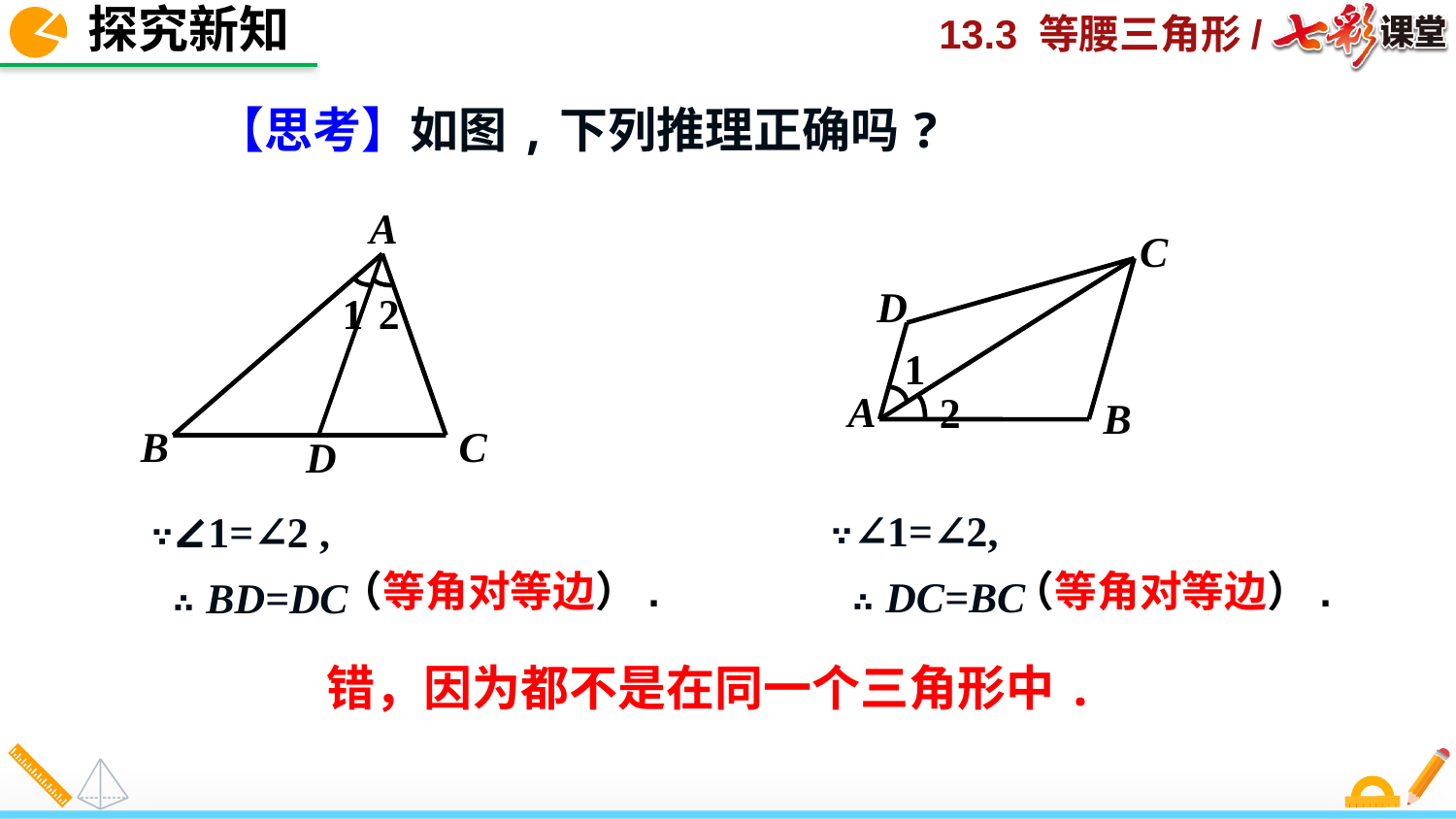

探究新知

【思考】如图,下列推理正确吗?
A

1
2
B
C
D

∵∠1=∠2 ,               ∴ BD=DC
C

D

1
A
2
B

∵∠1=∠2,                ∴ DC=BC
（等角对等边）.
（等角对等边）.
错，因为都不是在同一个三角形中.